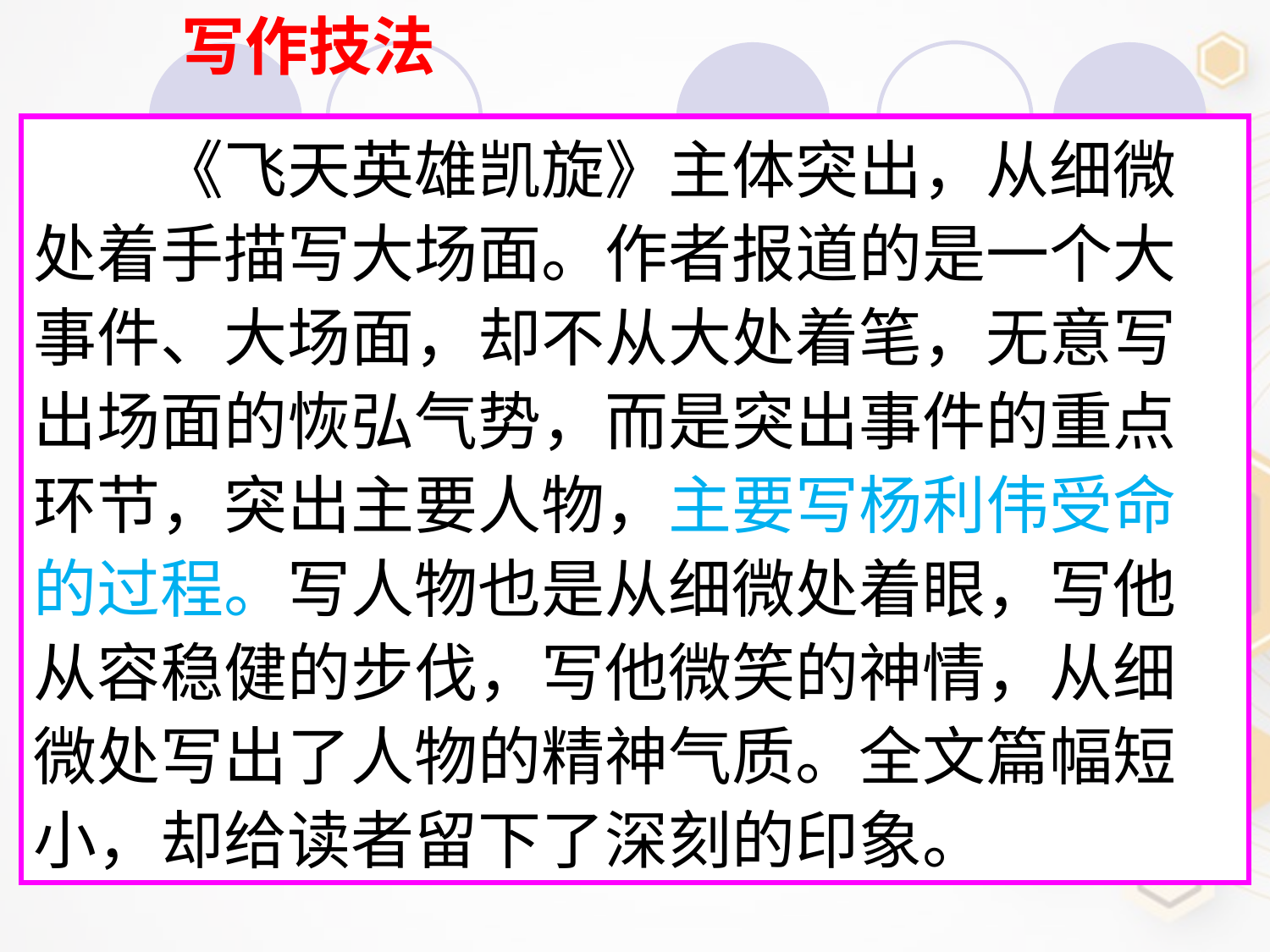

写作技法
　　《飞天英雄凯旋》主体突出，从细微处着手描写大场面。作者报道的是一个大事件、大场面，却不从大处着笔，无意写出场面的恢弘气势，而是突出事件的重点环节，突出主要人物，主要写杨利伟受命的过程。写人物也是从细微处着眼，写他从容稳健的步伐，写他微笑的神情，从细微处写出了人物的精神气质。全文篇幅短小，却给读者留下了深刻的印象。